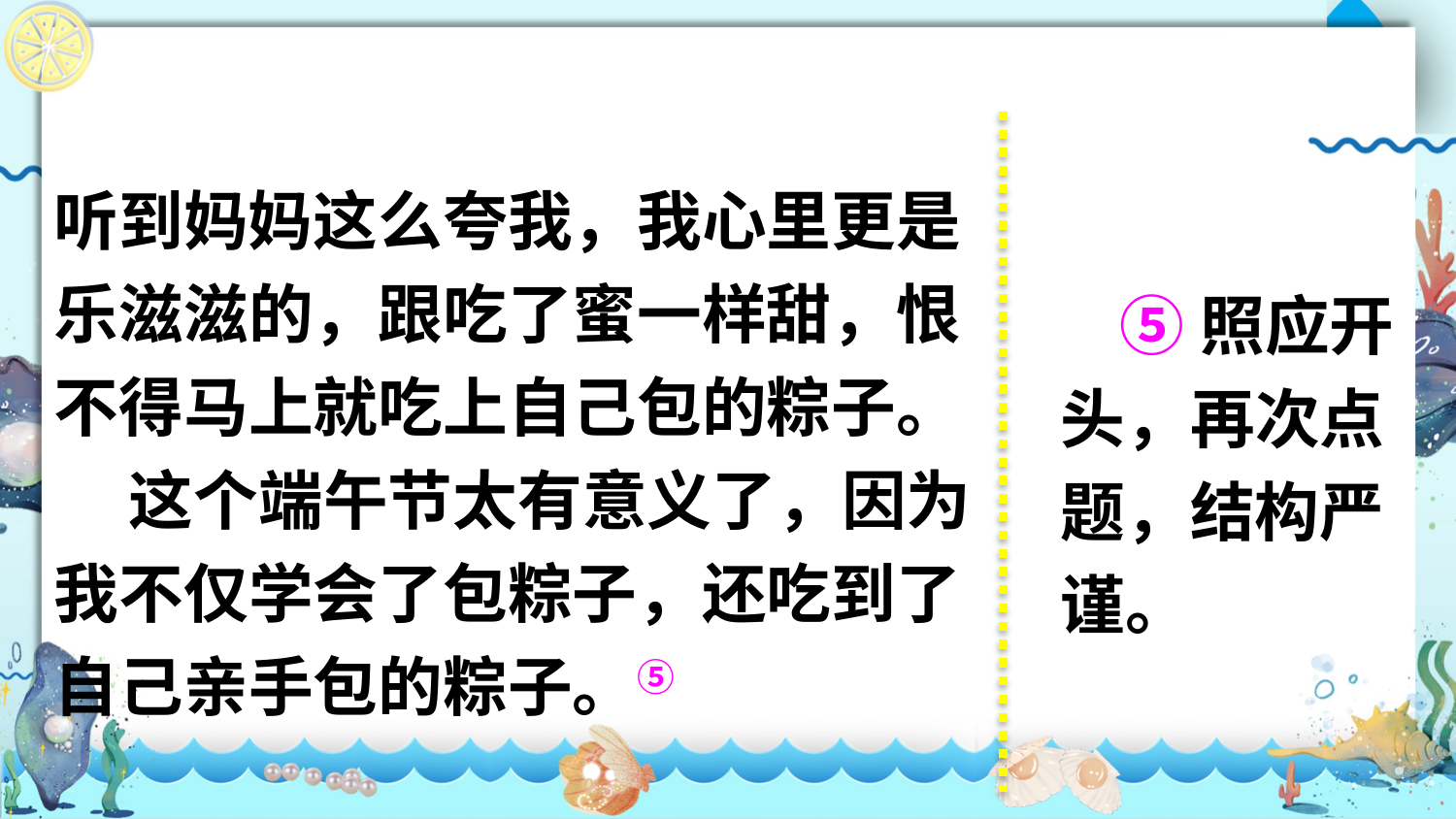

听到妈妈这么夸我，我心里更是乐滋滋的，跟吃了蜜一样甜，恨不得马上就吃上自己包的粽子。
    这个端午节太有意义了，因为我不仅学会了包粽子，还吃到了自己亲手包的粽子。⑤
    ⑤照应开头，再次点题，结构严谨。